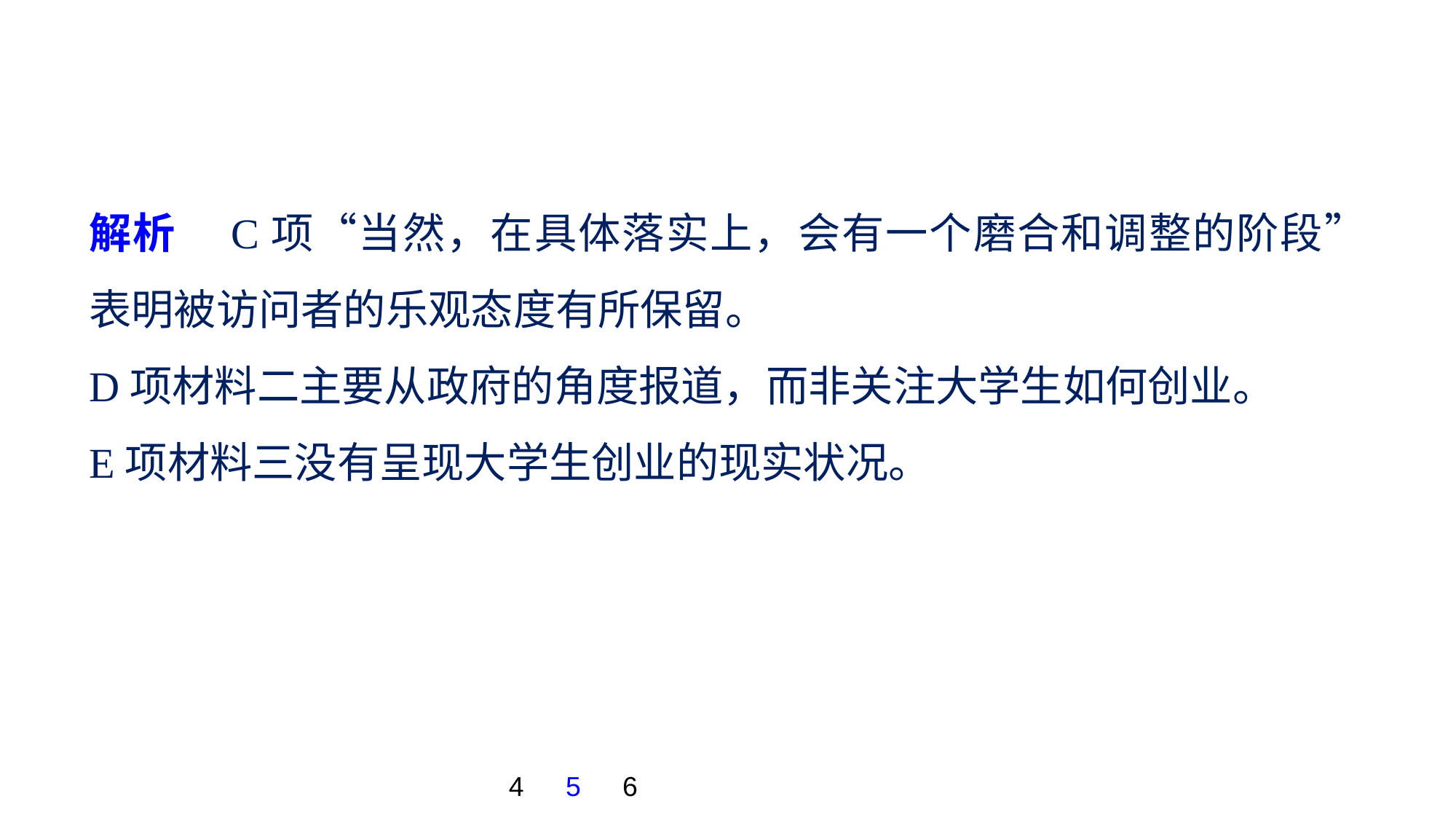

解析　C项“当然，在具体落实上，会有一个磨合和调整的阶段”表明被访问者的乐观态度有所保留。
D项材料二主要从政府的角度报道，而非关注大学生如何创业。
E项材料三没有呈现大学生创业的现实状况。
4
5
6